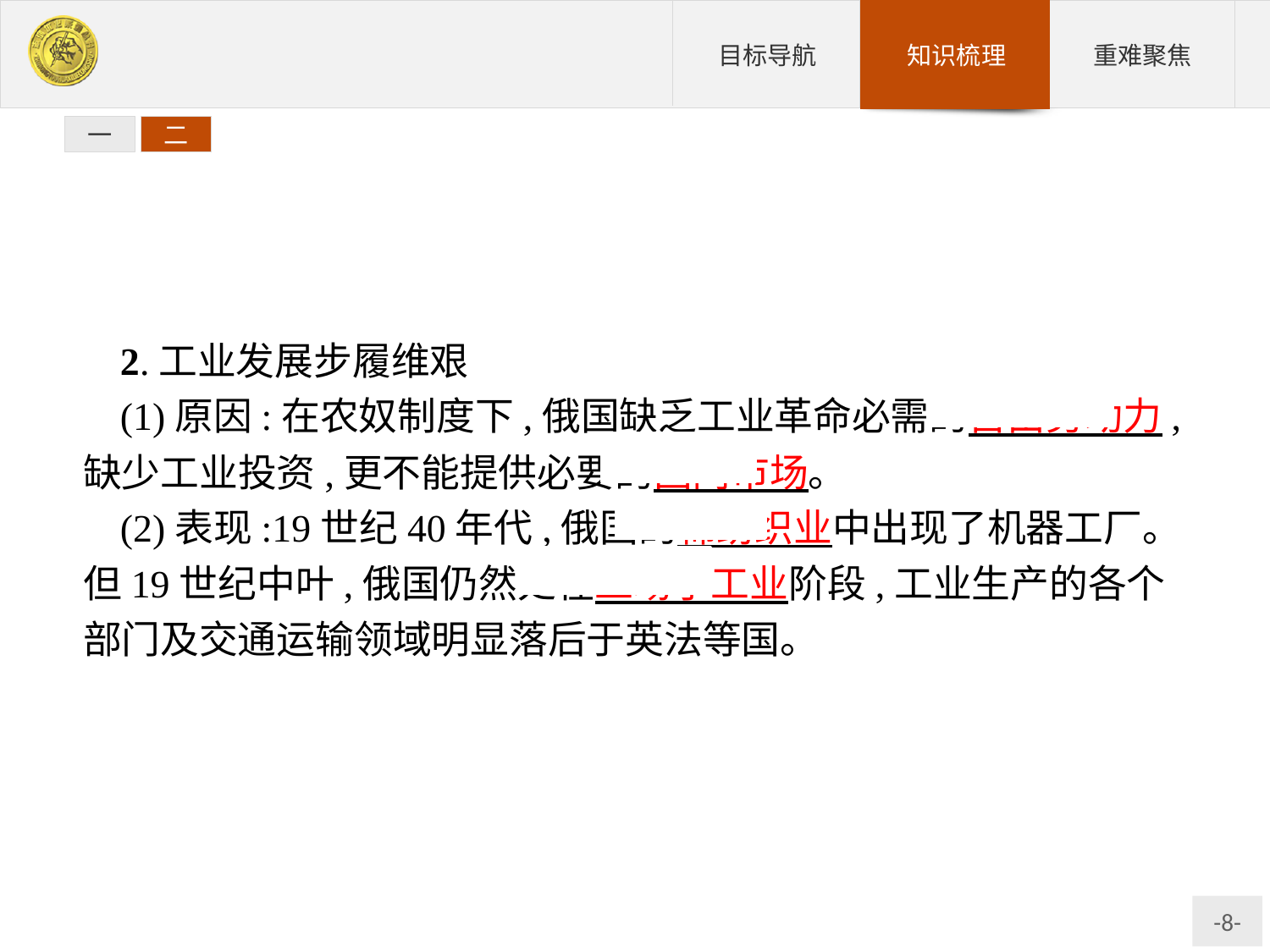

一
二
2.工业发展步履维艰
(1)原因:在农奴制度下,俄国缺乏工业革命必需的自由劳动力,缺少工业投资,更不能提供必要的国内市场。
(2)表现:19世纪40年代,俄国的棉纺织业中出现了机器工厂。但19世纪中叶,俄国仍然处在工场手工业阶段,工业生产的各个部门及交通运输领域明显落后于英法等国。